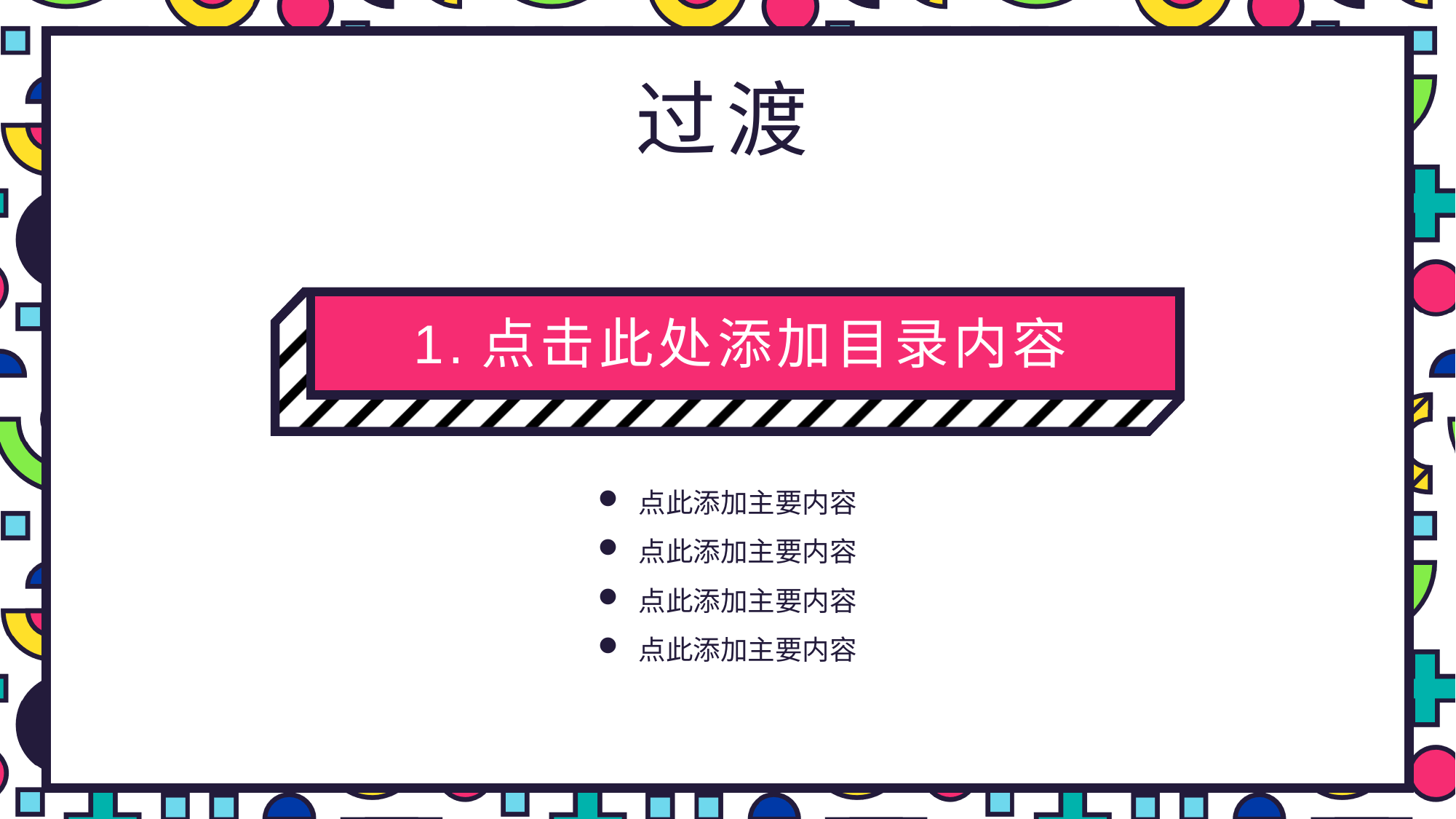

过渡

1.点击此处添加目录内容
点此添加主要内容
点此添加主要内容
点此添加主要内容
点此添加主要内容